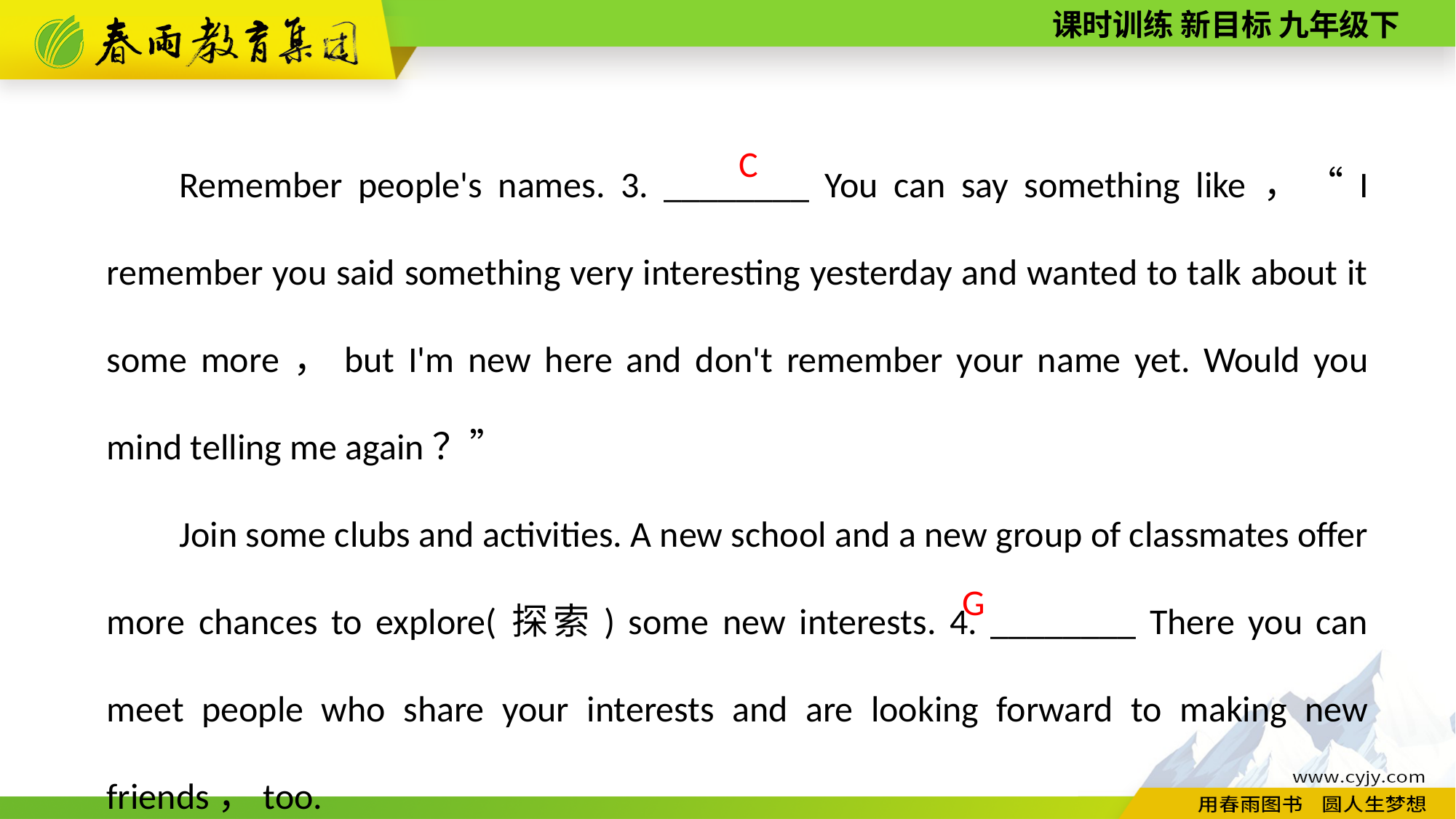

Remember people's names. 3. ________ You can say something like，“I remember you said something very interesting yesterday and wanted to talk about it some more，but I'm new here and don't remember your name yet. Would you mind telling me again？”
Join some clubs and activities. A new school and a new group of classmates offer more chances to explore(探索) some new interests. 4. ________ There you can meet people who share your interests and are looking forward to making new friends，too.
C
G